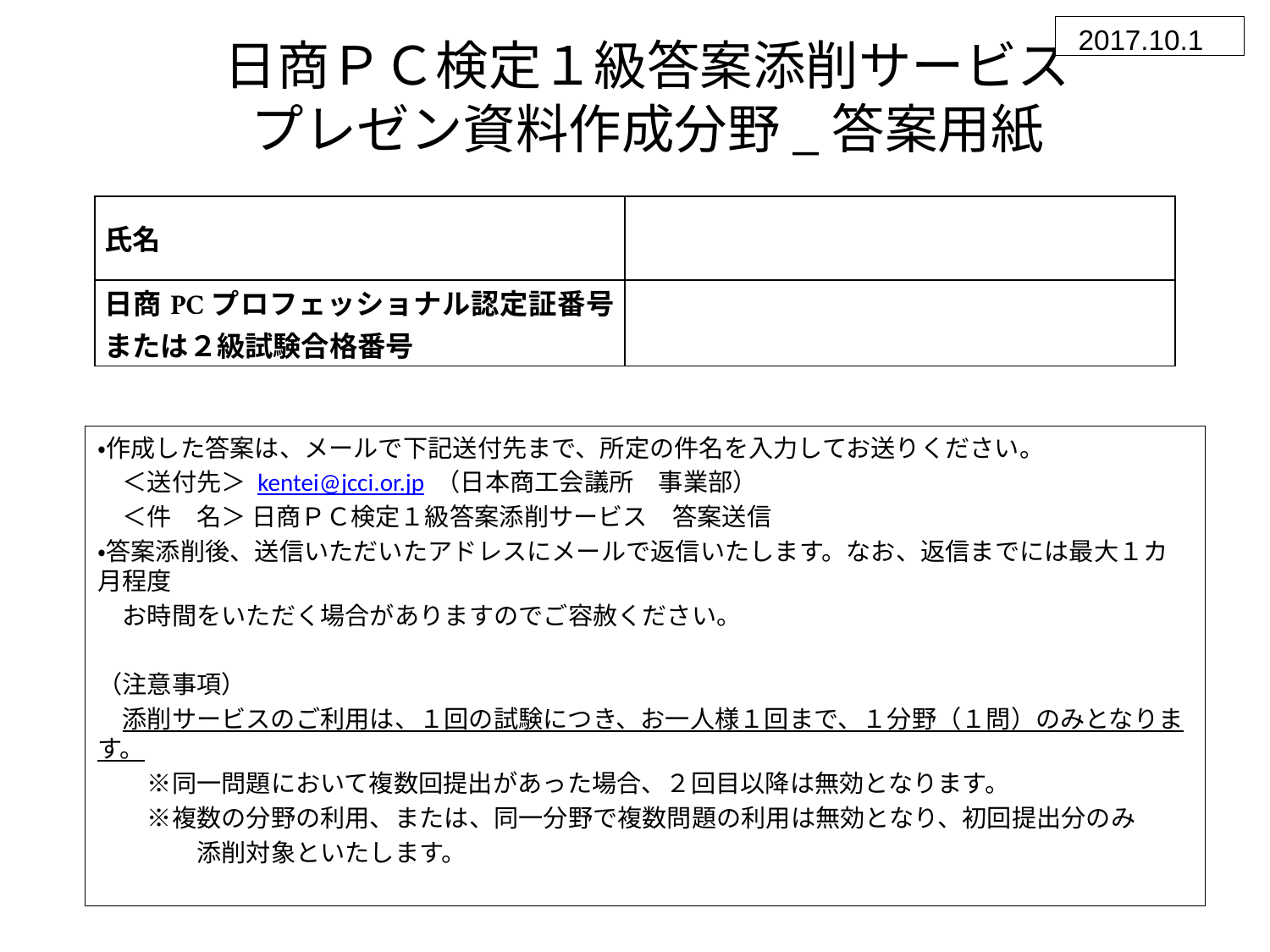

# 日商ＰＣ検定１級答案添削サービス プレゼン資料作成分野_答案用紙
2017.10.1
| 氏名 |  |
| --- | --- |
| 日商PCプロフェッショナル認定証番号または２級試験合格番号 |  |
・作成した答案は、メールで下記送付先まで、所定の件名を入力してお送りください。
　＜送付先＞ kentei@jcci.or.jp （日本商工会議所　事業部）
　＜件　名＞ 日商ＰＣ検定１級答案添削サービス　答案送信
・答案添削後、送信いただいたアドレスにメールで返信いたします。なお、返信までには最大１カ月程度
　お時間をいただく場合がありますのでご容赦ください。

（注意事項）
　添削サービスのご利用は、１回の試験につき、お一人様１回まで、１分野（１問）のみとなります。
　　※同一問題において複数回提出があった場合、２回目以降は無効となります。
　　※複数の分野の利用、または、同一分野で複数問題の利用は無効となり、初回提出分のみ
　　　　添削対象といたします。